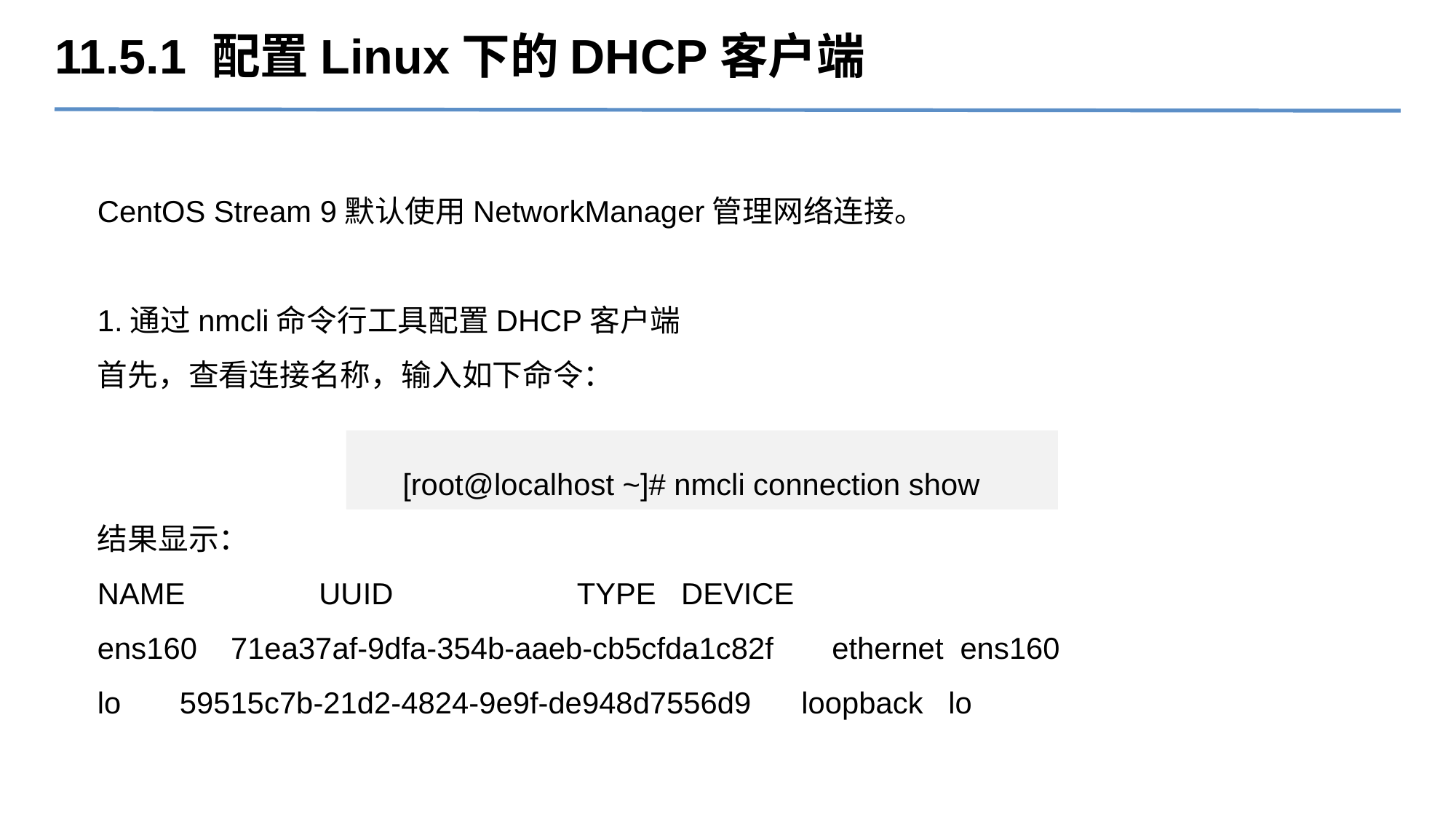

11.5.1 配置Linux下的DHCP客户端
CentOS Stream 9默认使用NetworkManager管理网络连接。

1.通过nmcli命令行工具配置DHCP客户端
首先，查看连接名称，输入如下命令：
[root@localhost ~]# nmcli connection show
结果显示：
NAME                UUID                      TYPE   DEVICE
ens160    71ea37af-9dfa-354b-aaeb-cb5cfda1c82f       ethernet  ens160
lo       59515c7b-21d2-4824-9e9f-de948d7556d9      loopback   lo